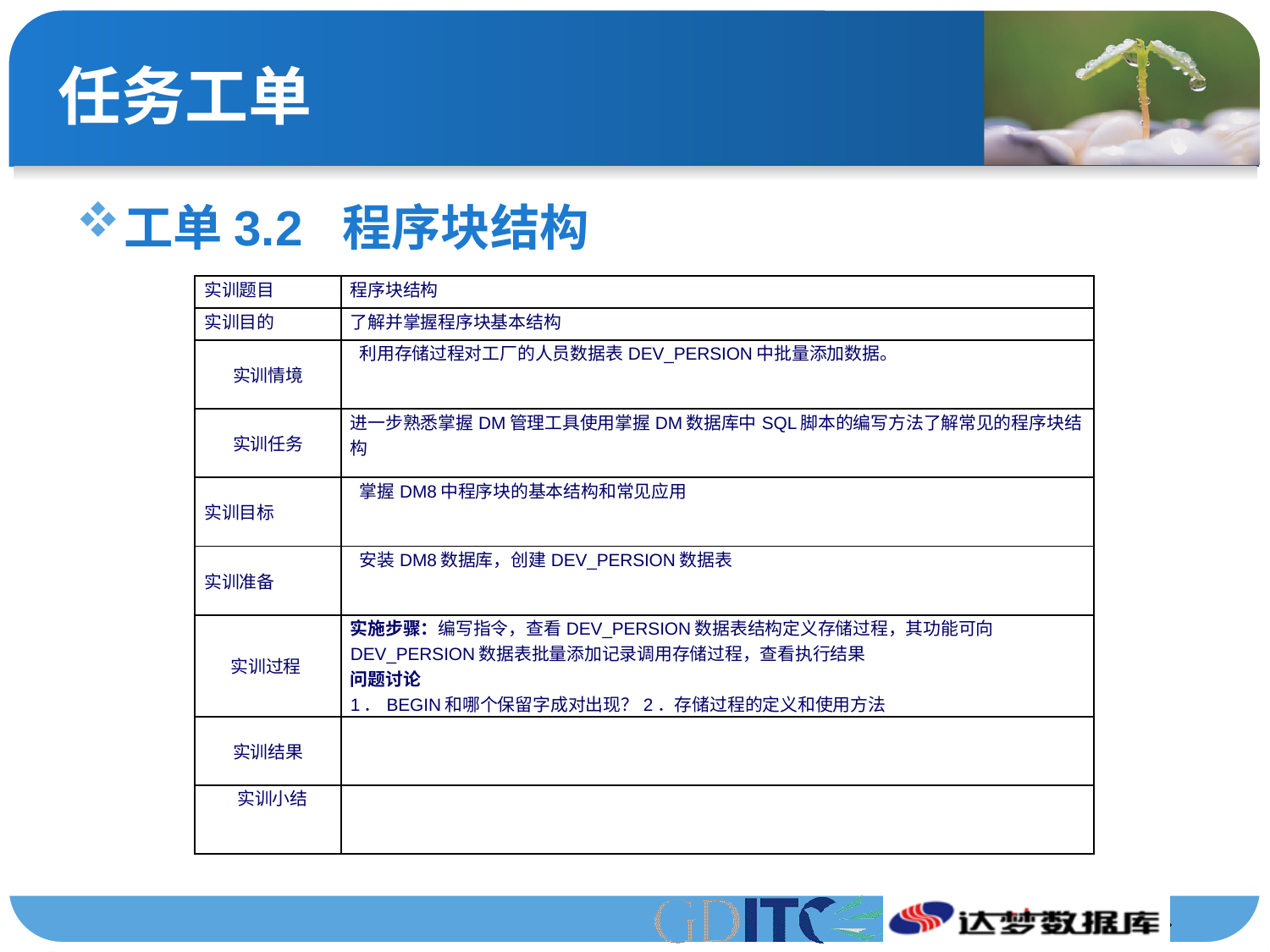

# 任务工单
工单3.2  程序块结构

| 实训题目 | 程序块结构 |
| --- | --- |
| 实训目的 | 了解并掌握程序块基本结构 |
| 实训情境 | 利用存储过程对工厂的人员数据表DEV\_PERSION中批量添加数据。 |
| 实训任务 | 进一步熟悉掌握DM管理工具使用掌握DM数据库中SQL脚本的编写方法了解常见的程序块结构 |
| 实训目标 | 掌握DM8中程序块的基本结构和常见应用 |
| 实训准备 | 安装DM8数据库，创建DEV\_PERSION数据表 |
| 实训过程 | 实施步骤：编写指令，查看DEV\_PERSION数据表结构定义存储过程，其功能可向DEV\_PERSION数据表批量添加记录调用存储过程，查看执行结果 问题讨论 1．BEGIN和哪个保留字成对出现？2．存储过程的定义和使用方法 |
| 实训结果 |  |
| 实训小结 |  |